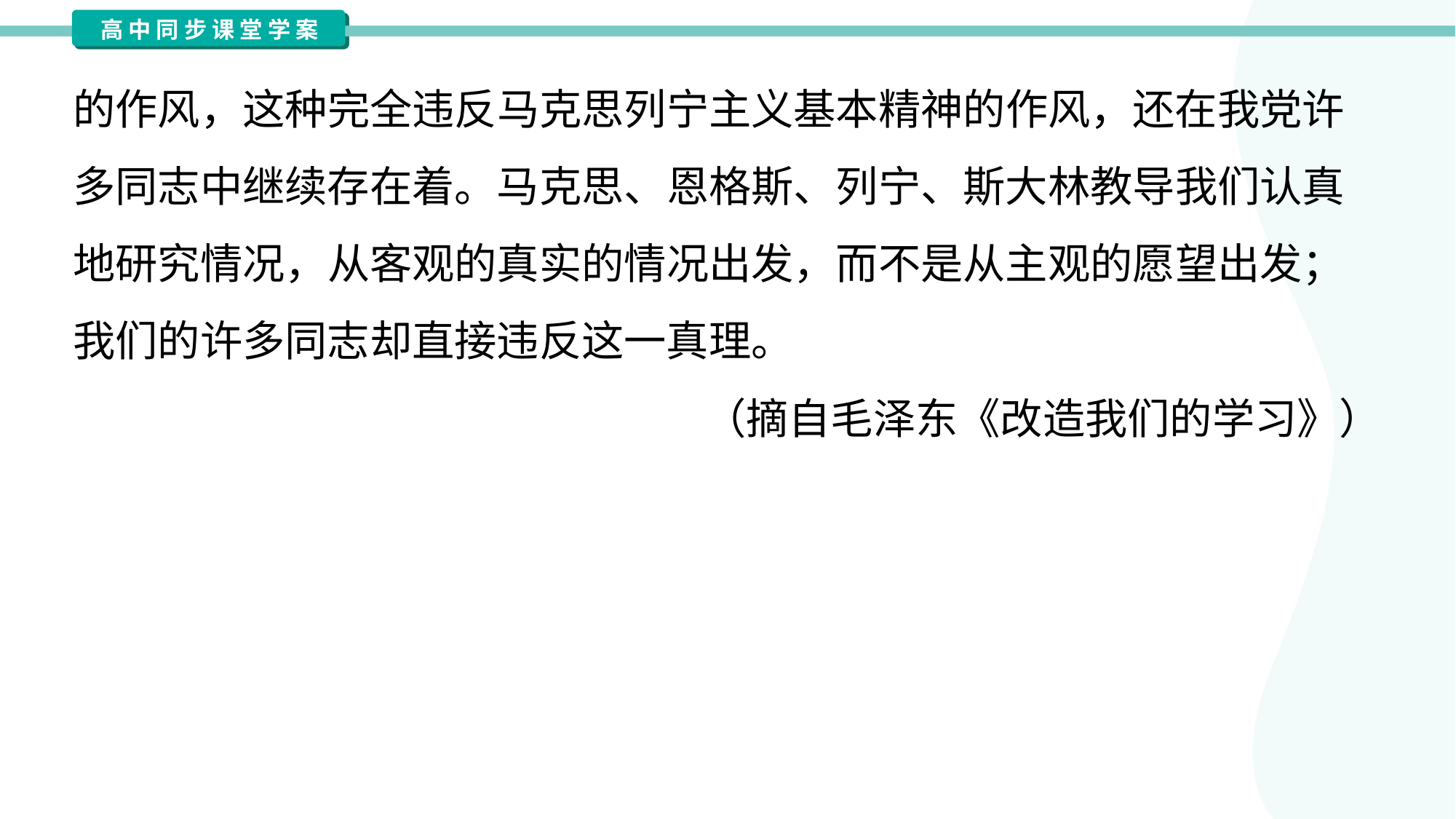

的作风，这种完全违反马克思列宁主义基本精神的作风，还在我党许
多同志中继续存在着。马克思、恩格斯、列宁、斯大林教导我们认真
地研究情况，从客观的真实的情况出发，而不是从主观的愿望出发；
我们的许多同志却直接违反这一真理。
（摘自毛泽东《改造我们的学习》）